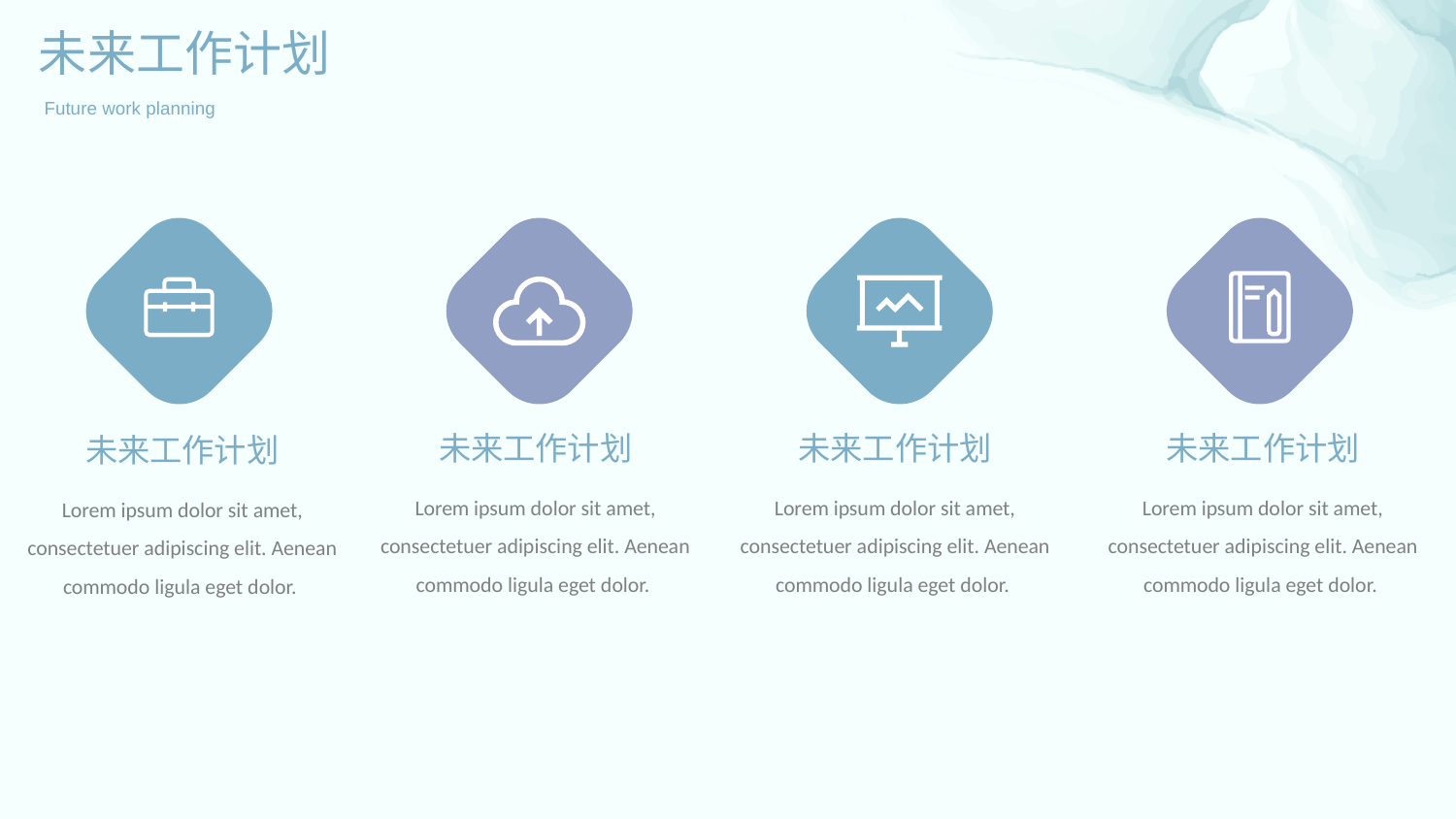

未来工作计划
Future work planning

未来工作计划
未来工作计划
未来工作计划
未来工作计划
Lorem ipsum dolor sit amet, consectetuer adipiscing elit. Aenean commodo ligula eget dolor.
Lorem ipsum dolor sit amet, consectetuer adipiscing elit. Aenean commodo ligula eget dolor.
Lorem ipsum dolor sit amet, consectetuer adipiscing elit. Aenean commodo ligula eget dolor.
Lorem ipsum dolor sit amet, consectetuer adipiscing elit. Aenean commodo ligula eget dolor.